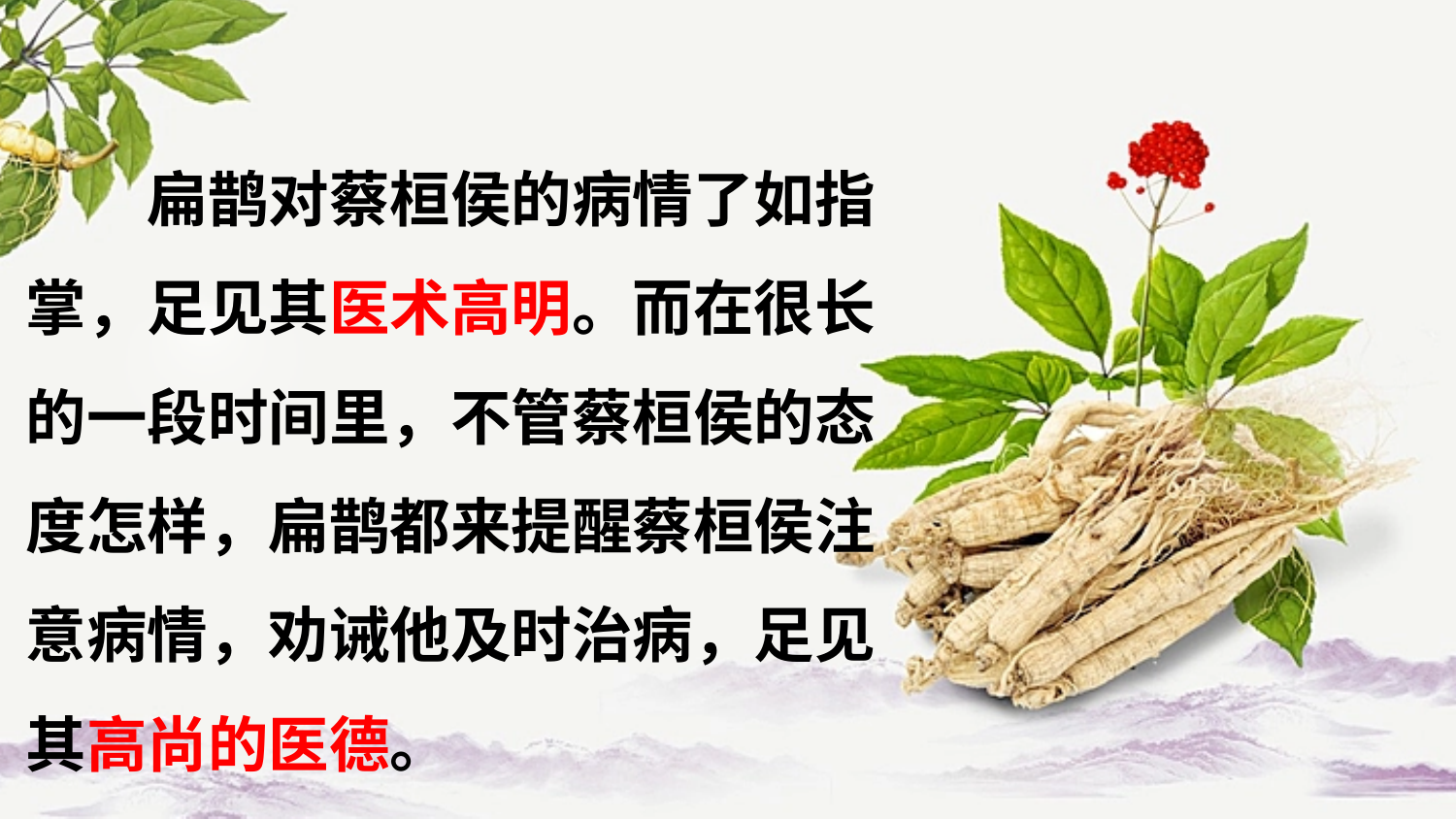

扁鹊对蔡桓侯的病情了如指掌，足见其医术高明。而在很长的一段时间里，不管蔡桓侯的态度怎样，扁鹊都来提醒蔡桓侯注意病情，劝诫他及时治病，足见其高尚的医德。